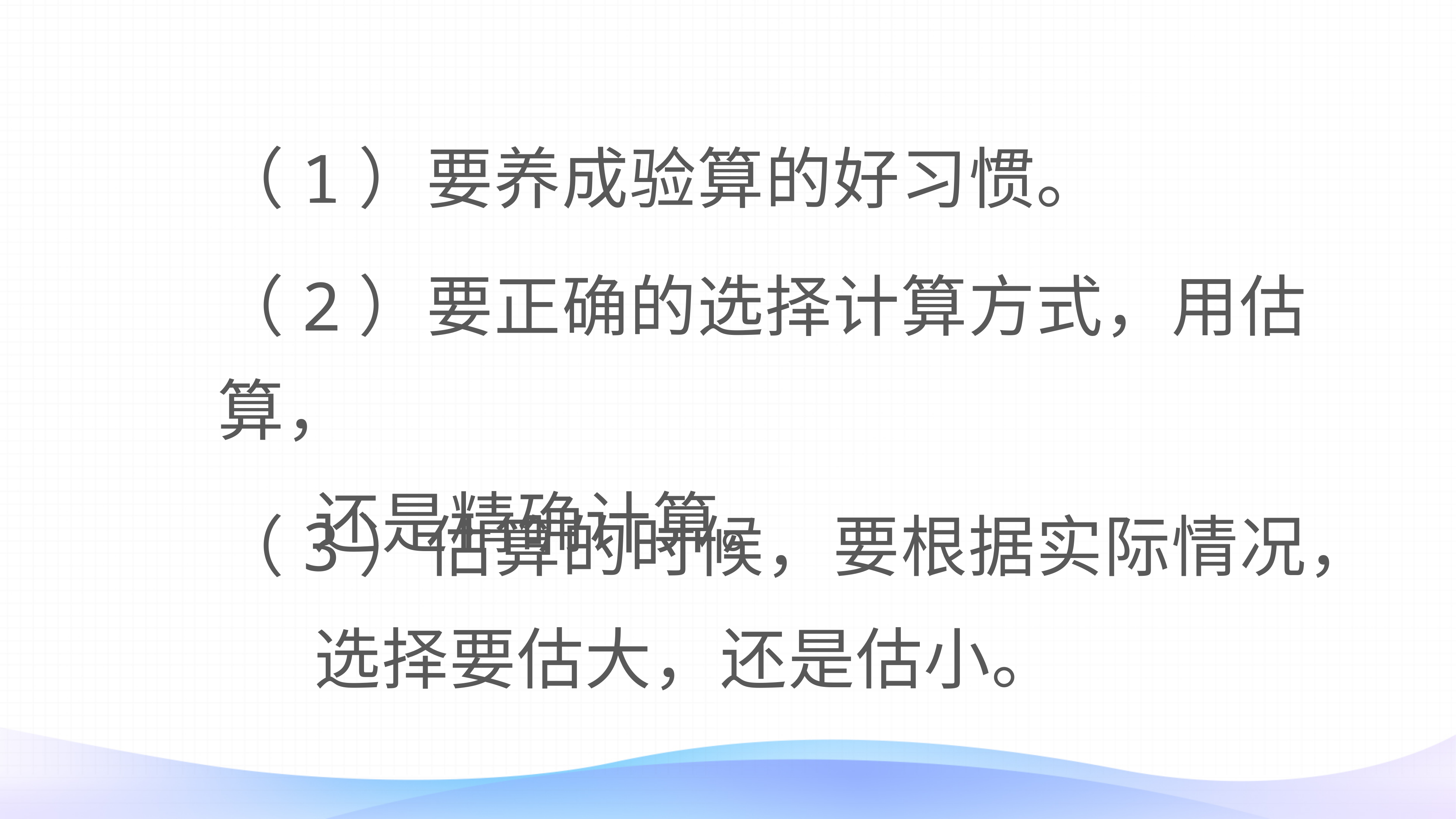

（1）要养成验算的好习惯。
（2）要正确的选择计算方式，用估算，
     还是精确计算。
（3）估算的时候，要根据实际情况，
     选择要估大，还是估小。